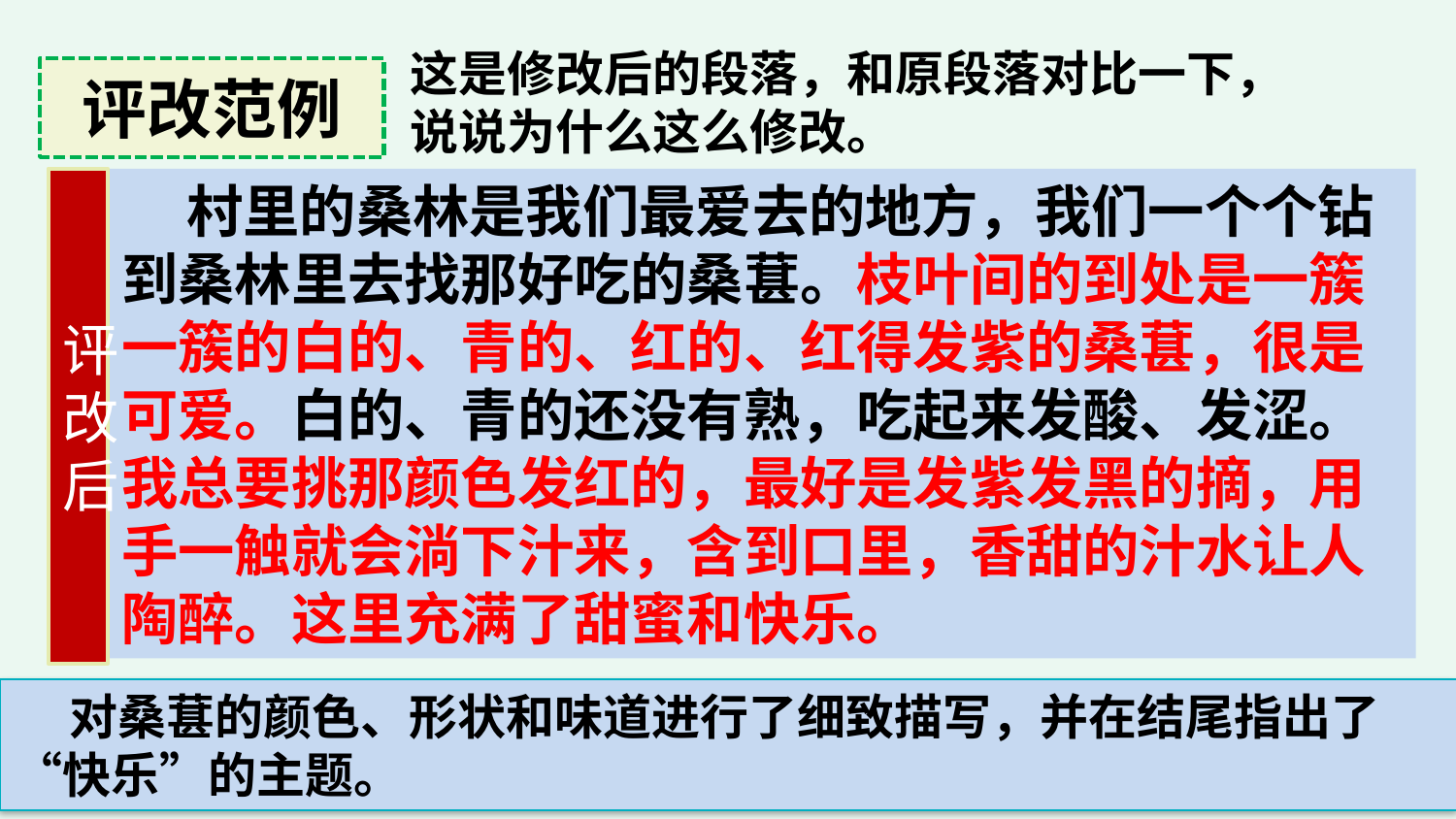

这是修改后的段落，和原段落对比一下，
说说为什么这么修改。
评改范例
评改后
    村里的桑林是我们最爱去的地方，我们一个个钻到桑林里去找那好吃的桑葚。枝叶间的到处是一簇一簇的白的、青的、红的、红得发紫的桑葚，很是可爱。白的、青的还没有熟，吃起来发酸、发涩。我总要挑那颜色发红的，最好是发紫发黑的摘，用手一触就会淌下汁来，含到口里，香甜的汁水让人陶醉。这里充满了甜蜜和快乐。
    对桑葚的颜色、形状和味道进行了细致描写，并在结尾指出了“快乐”的主题。